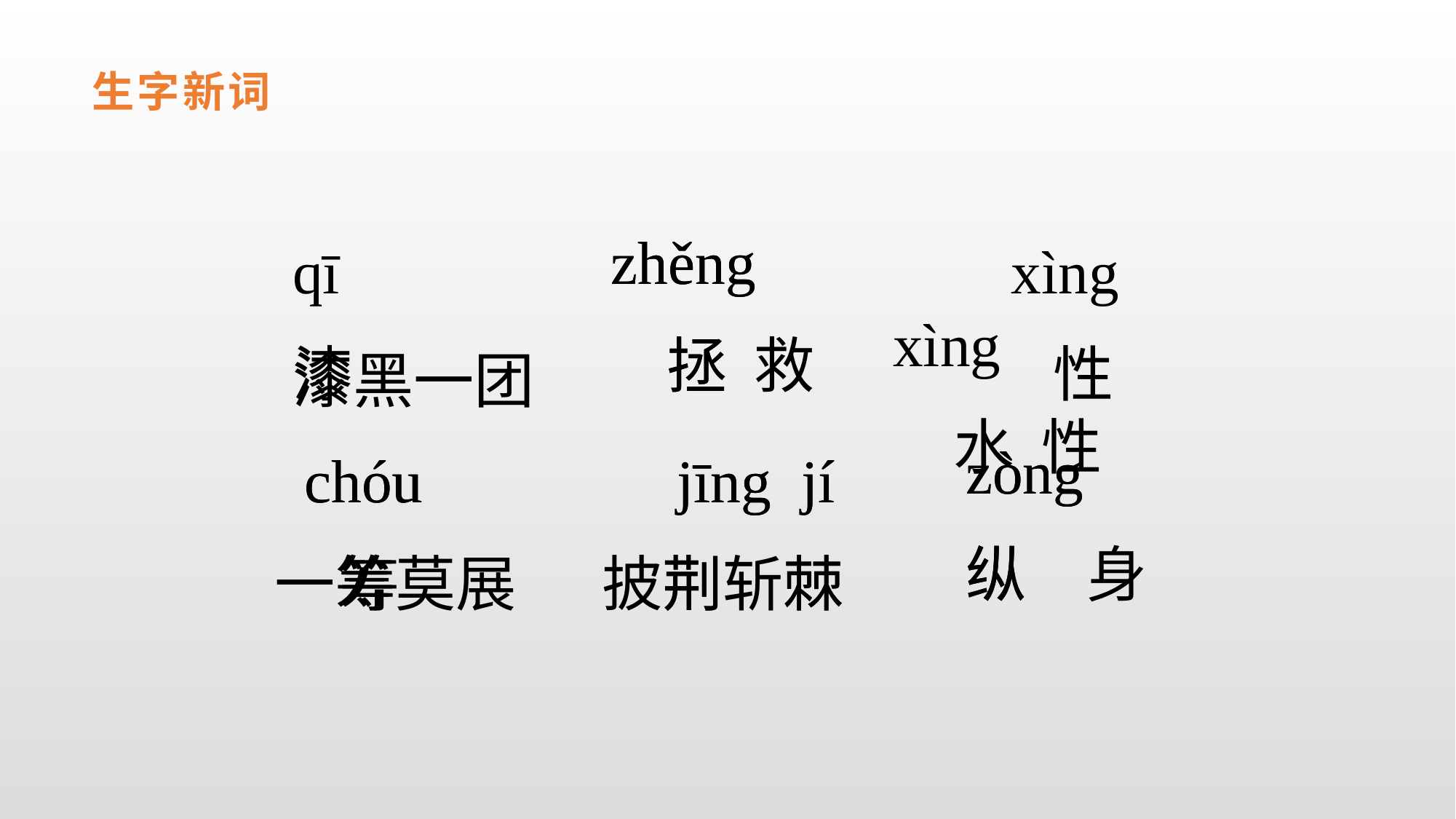

生字新词
zhěng
   拯
zhěng
   拯  救

qī
漆
　　xìng
　水  性
xìng
  性
漆黑一团
zòng
纵
zòng
纵　身

     chóu
       筹
  chóu
一筹莫展
　jīng  jí
　荆　棘
　jīng  jí
披荆斩棘